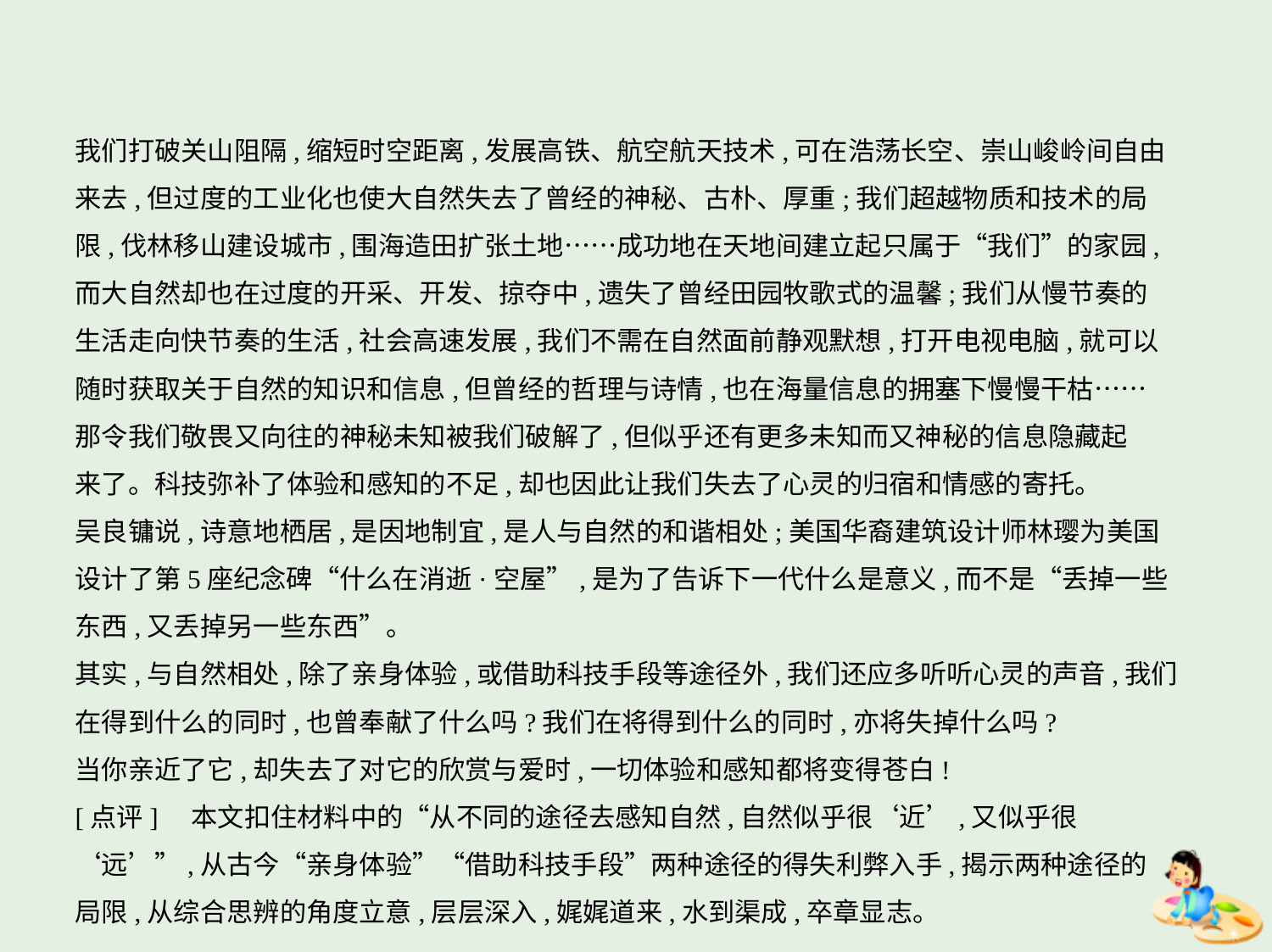

我们打破关山阻隔,缩短时空距离,发展高铁、航空航天技术,可在浩荡长空、崇山峻岭间自由
来去,但过度的工业化也使大自然失去了曾经的神秘、古朴、厚重;我们超越物质和技术的局
限,伐林移山建设城市,围海造田扩张土地……成功地在天地间建立起只属于“我们”的家园,
而大自然却也在过度的开采、开发、掠夺中,遗失了曾经田园牧歌式的温馨;我们从慢节奏的
生活走向快节奏的生活,社会高速发展,我们不需在自然面前静观默想,打开电视电脑,就可以
随时获取关于自然的知识和信息,但曾经的哲理与诗情,也在海量信息的拥塞下慢慢干枯……
那令我们敬畏又向往的神秘未知被我们破解了,但似乎还有更多未知而又神秘的信息隐藏起
来了。科技弥补了体验和感知的不足,却也因此让我们失去了心灵的归宿和情感的寄托。
吴良镛说,诗意地栖居,是因地制宜,是人与自然的和谐相处;美国华裔建筑设计师林璎为美国
设计了第5座纪念碑“什么在消逝·空屋”,是为了告诉下一代什么是意义,而不是“丢掉一些
东西,又丢掉另一些东西”。
其实,与自然相处,除了亲身体验,或借助科技手段等途径外,我们还应多听听心灵的声音,我们
在得到什么的同时,也曾奉献了什么吗?我们在将得到什么的同时,亦将失掉什么吗?
当你亲近了它,却失去了对它的欣赏与爱时,一切体验和感知都将变得苍白!
[点评]　本文扣住材料中的“从不同的途径去感知自然,自然似乎很‘近’,又似乎很
‘远’”,从古今“亲身体验”“借助科技手段”两种途径的得失利弊入手,揭示两种途径的
局限,从综合思辨的角度立意,层层深入,娓娓道来,水到渠成,卒章显志。